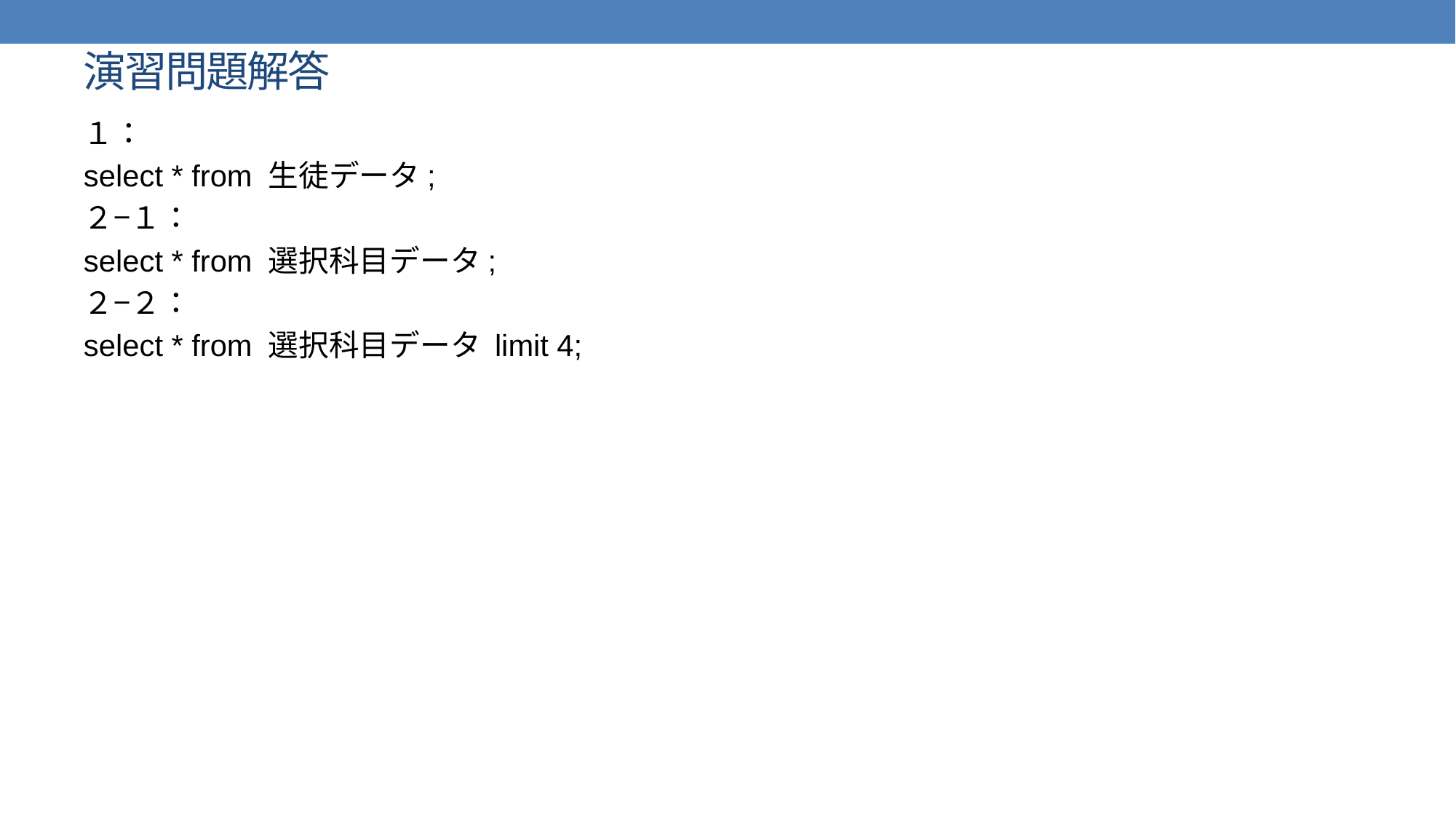

# 演習問題解答
１：
select * from 生徒データ;
２−１：
select * from 選択科目データ;
２−２：
select * from 選択科目データ limit 4;